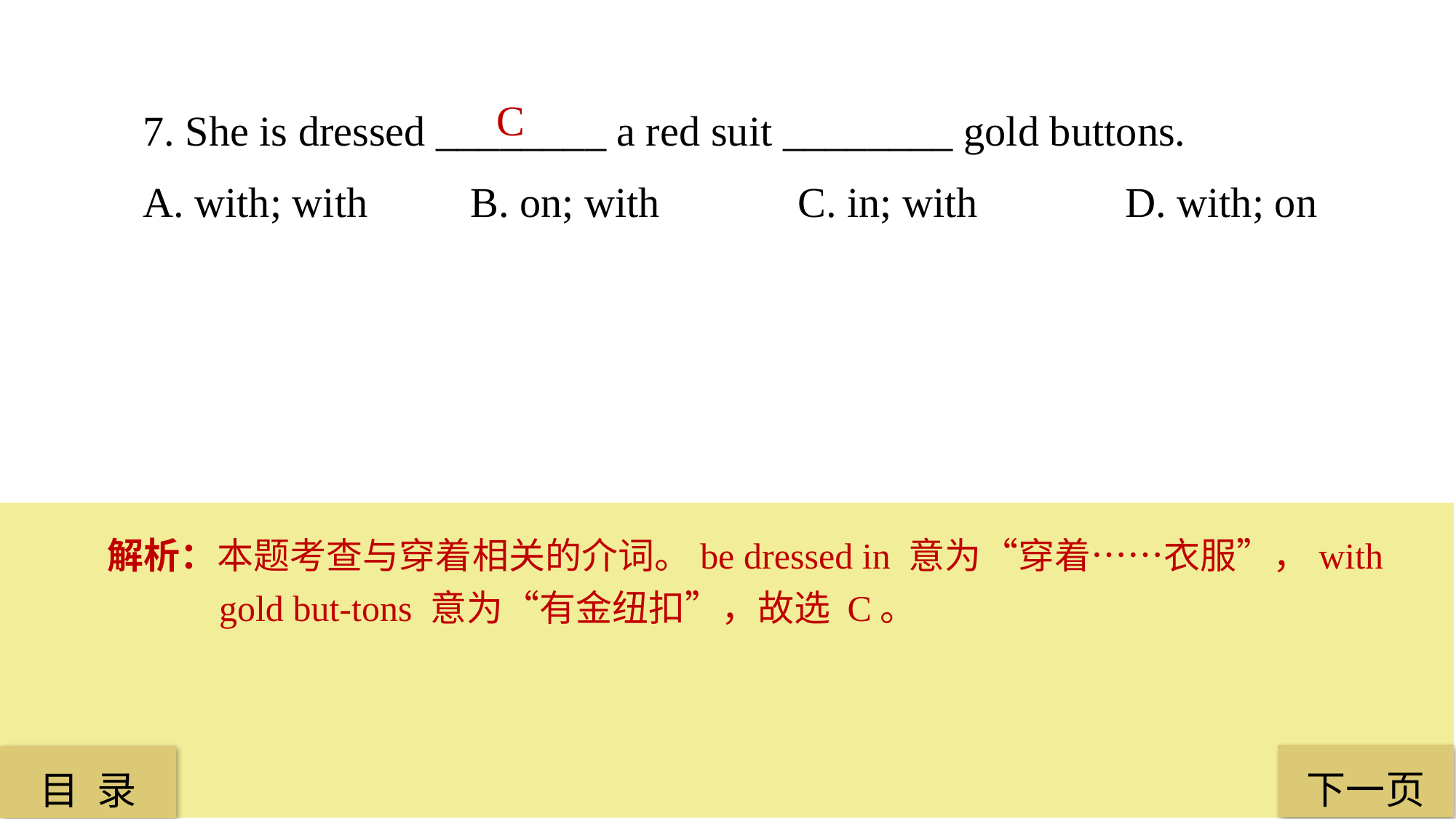

7. She is dressed ________ a red suit ________ gold buttons.
A. with; with 	B. on; with 		C. in; with 		D. with; on
C
解析：本题考查与穿着相关的介词。be dressed in 意为“穿着……衣服”，with gold but-tons 意为“有金纽扣”，故选 C。